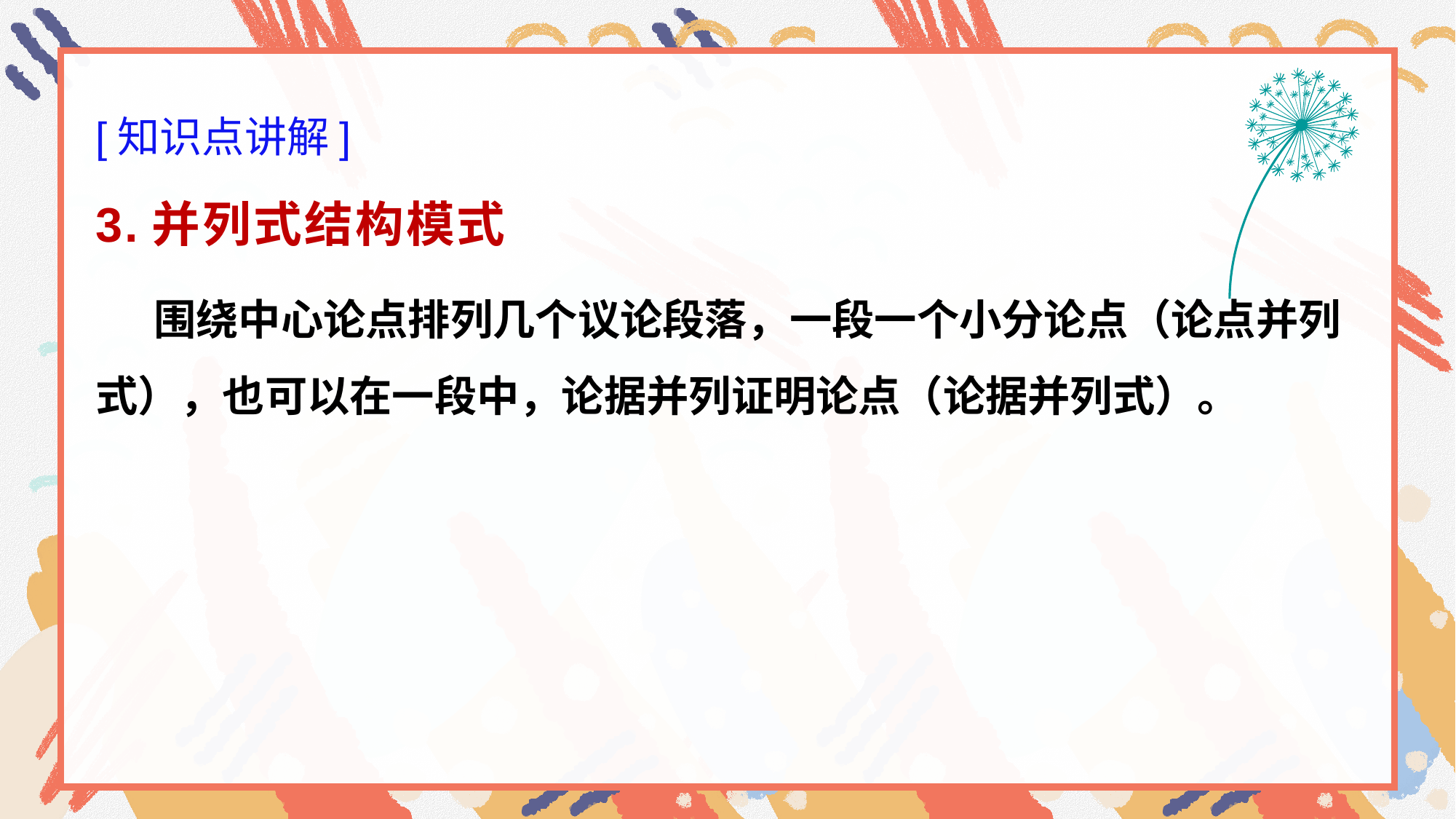

[知识点讲解]
3.并列式结构模式
     围绕中心论点排列几个议论段落，一段一个小分论点（论点并列式），也可以在一段中，论据并列证明论点（论据并列式）。